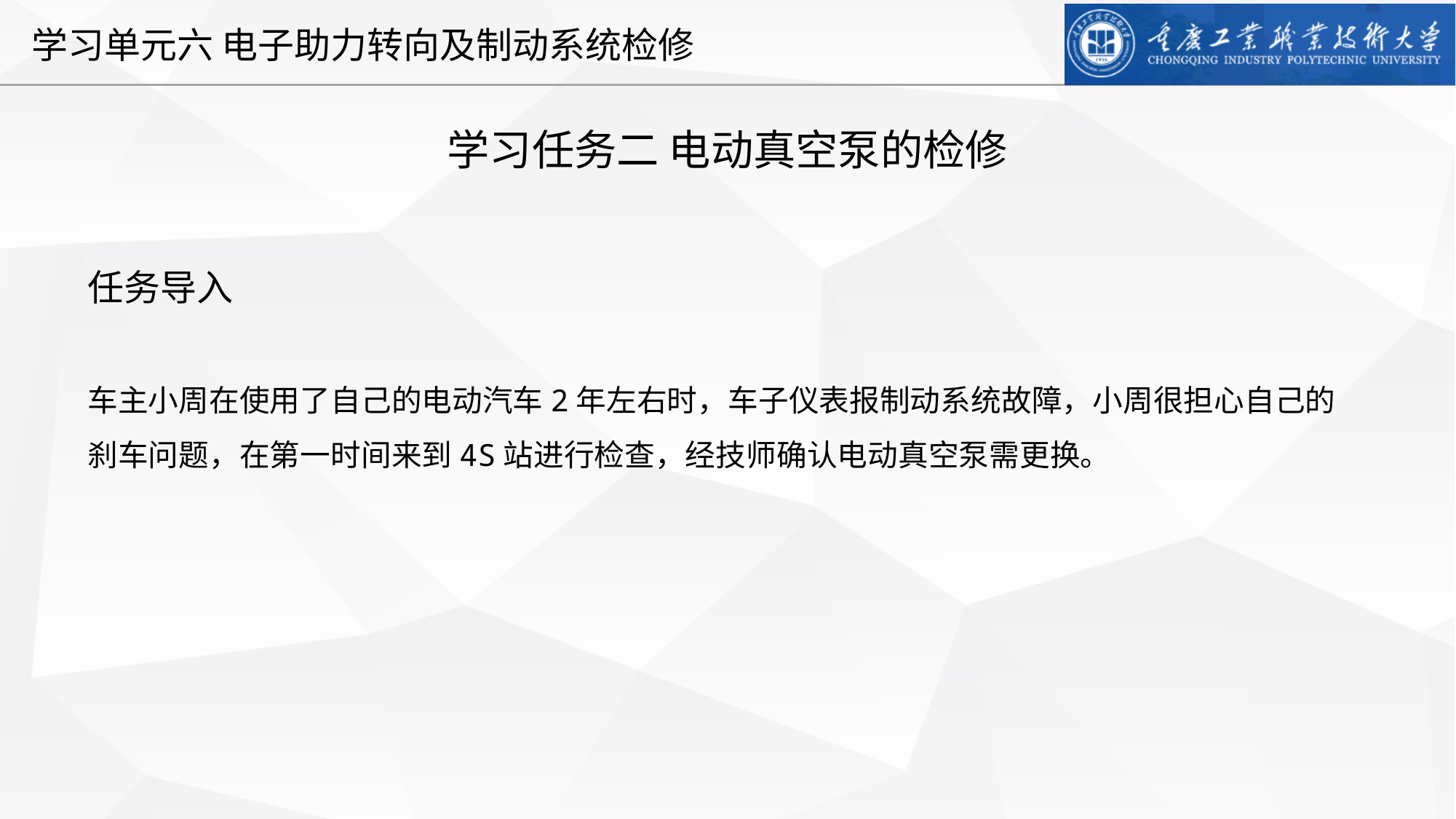

学习任务二 电动真空泵的检修
任务导入

车主小周在使用了自己的电动汽车2年左右时，车子仪表报制动系统故障，小周很担心自己的刹车问题，在第一时间来到4S站进行检查，经技师确认电动真空泵需更换。